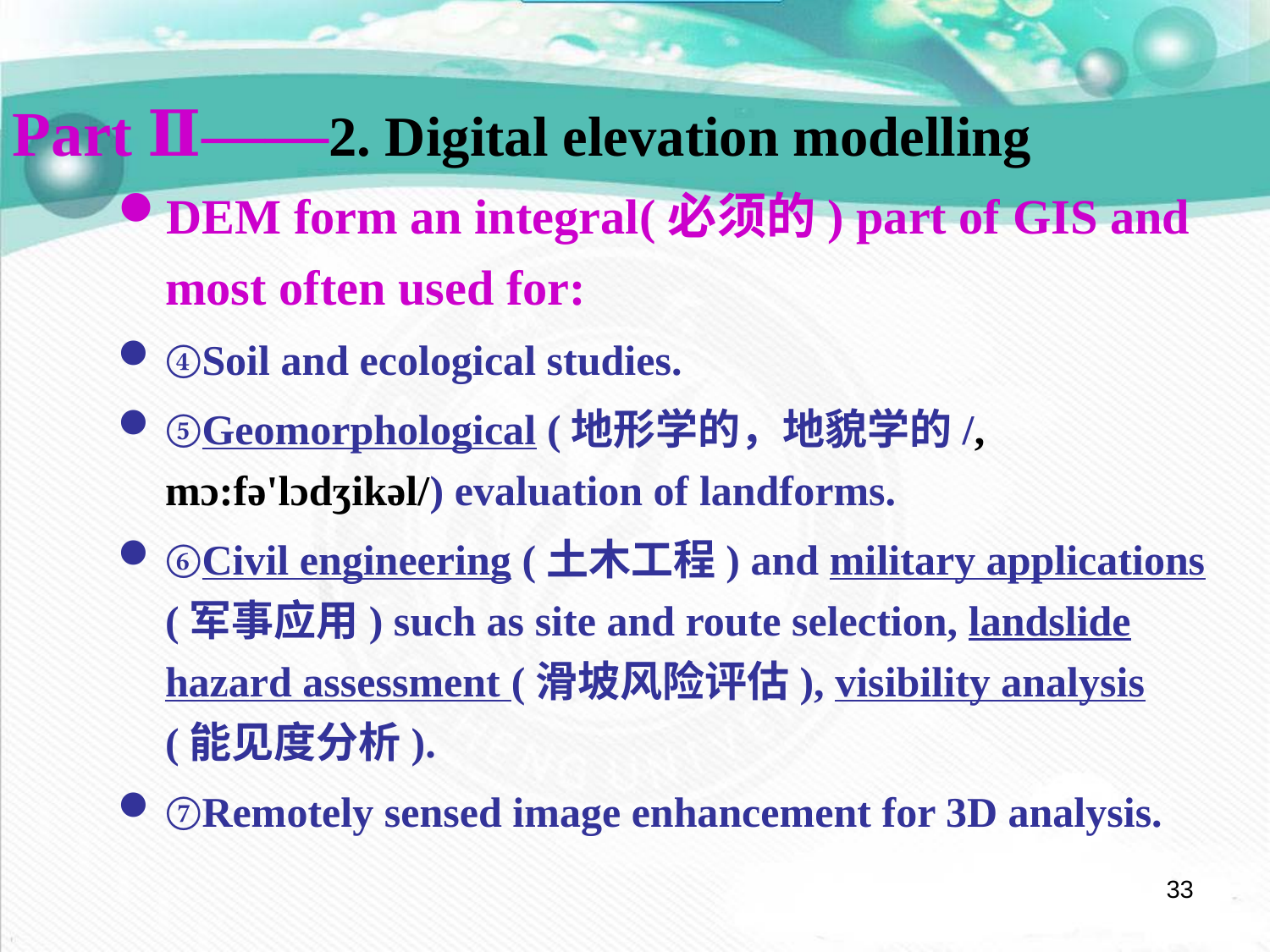

Part Ⅱ——2. Digital elevation modelling
DEM form an integral(必须的) part of GIS and most often used for:
④Soil and ecological studies.
⑤Geomorphological (地形学的，地貌学的/, mɔ:fə'lɔdʒikəl/) evaluation of landforms.
⑥Civil engineering (土木工程) and military applications (军事应用) such as site and route selection, landslide hazard assessment (滑坡风险评估), visibility analysis (能见度分析).
⑦Remotely sensed image enhancement for 3D analysis.
33